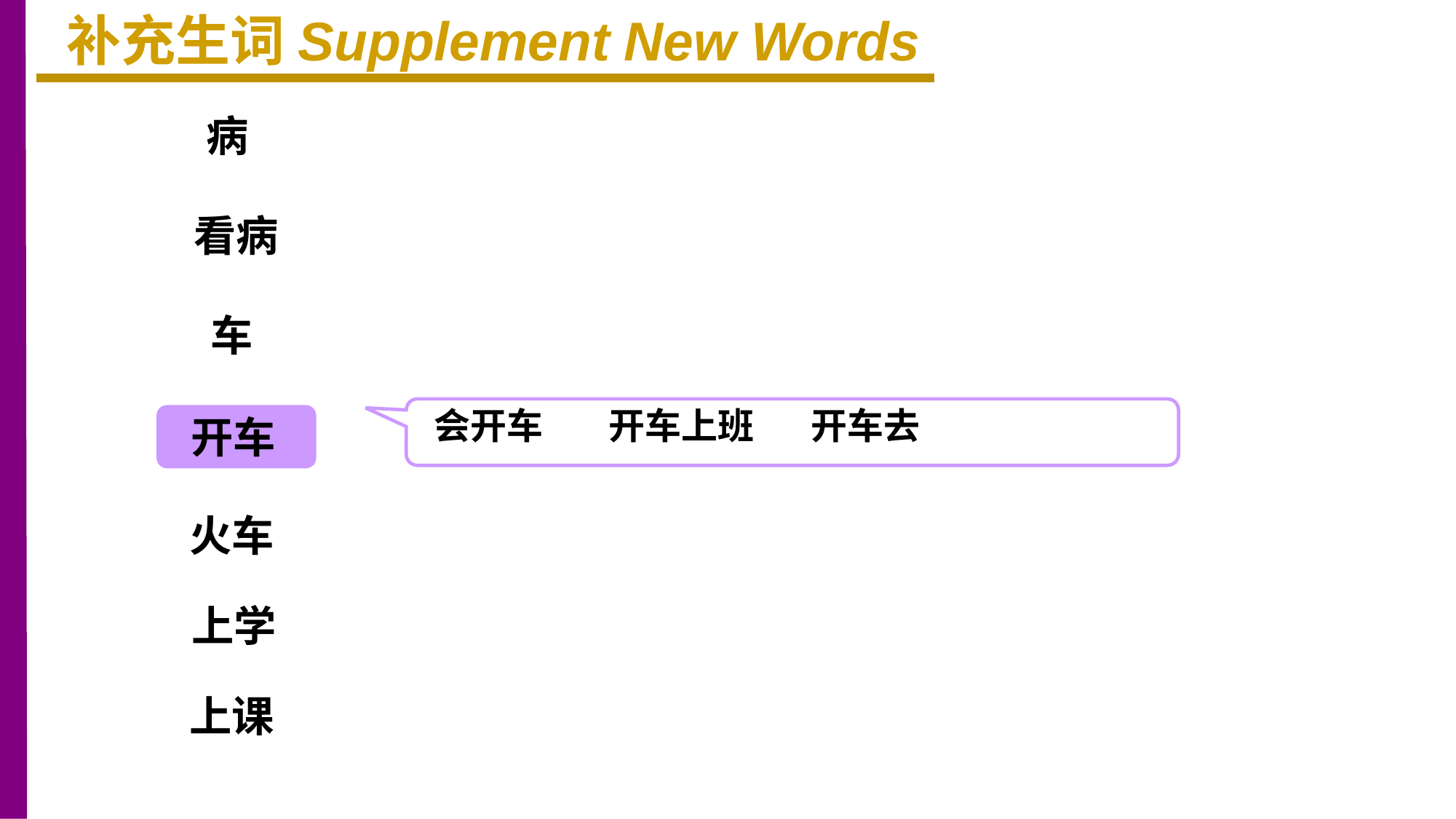

补充生词Supplement New Words
病
看病
车
会开车        开车上班       开车去

开车
火车
上学
上课